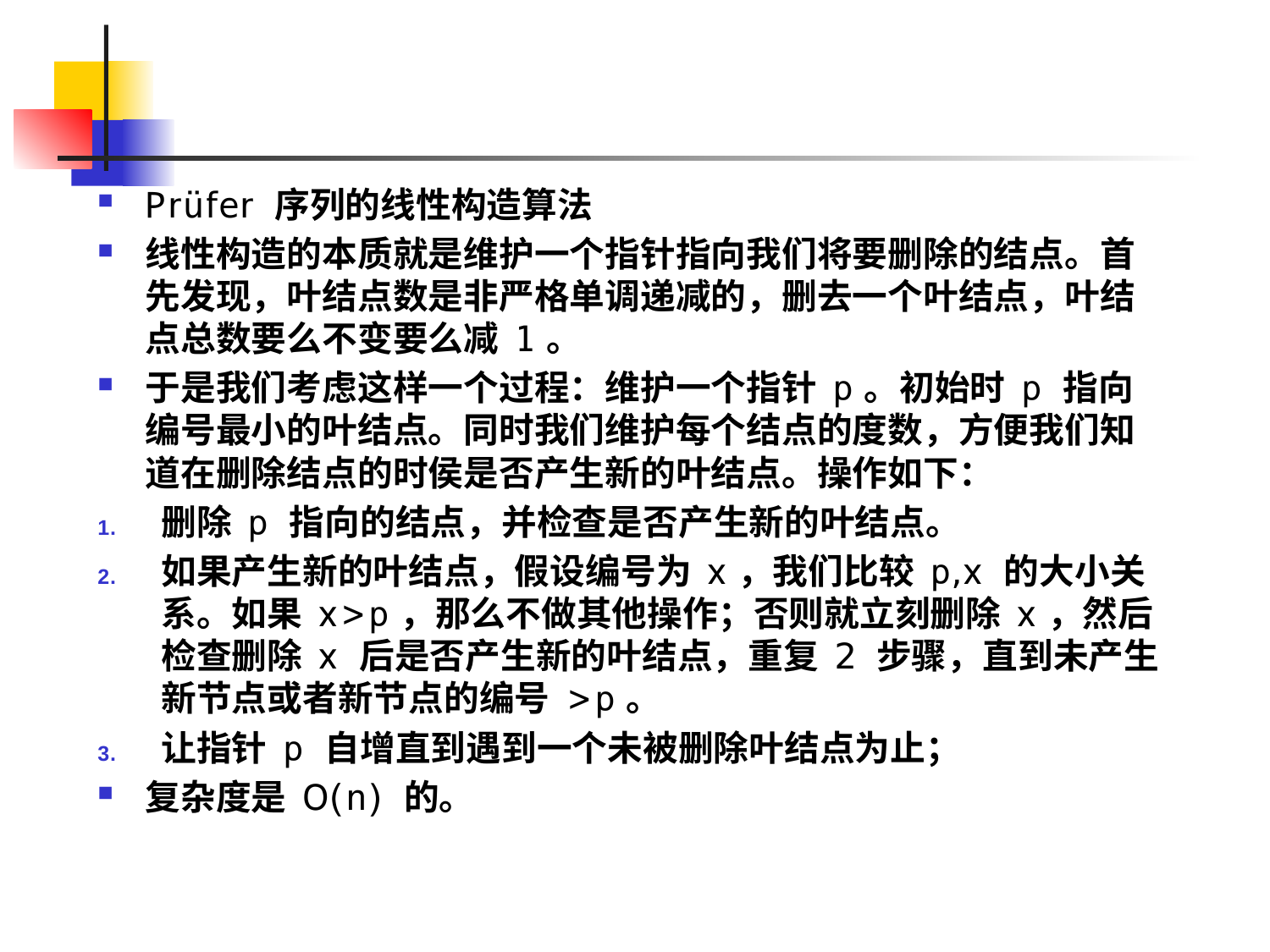

#
Prüfer 序列的线性构造算法
线性构造的本质就是维护一个指针指向我们将要删除的结点。首先发现，叶结点数是非严格单调递减的，删去一个叶结点，叶结点总数要么不变要么减 1。
于是我们考虑这样一个过程：维护一个指针 p。初始时 p 指向编号最小的叶结点。同时我们维护每个结点的度数，方便我们知道在删除结点的时侯是否产生新的叶结点。操作如下：
删除 p 指向的结点，并检查是否产生新的叶结点。
如果产生新的叶结点，假设编号为 x，我们比较 p,x 的大小关系。如果 x>p，那么不做其他操作；否则就立刻删除 x，然后检查删除 x 后是否产生新的叶结点，重复 2 步骤，直到未产生新节点或者新节点的编号 >p。
让指针 p 自增直到遇到一个未被删除叶结点为止；
复杂度是 O(n) 的。

11